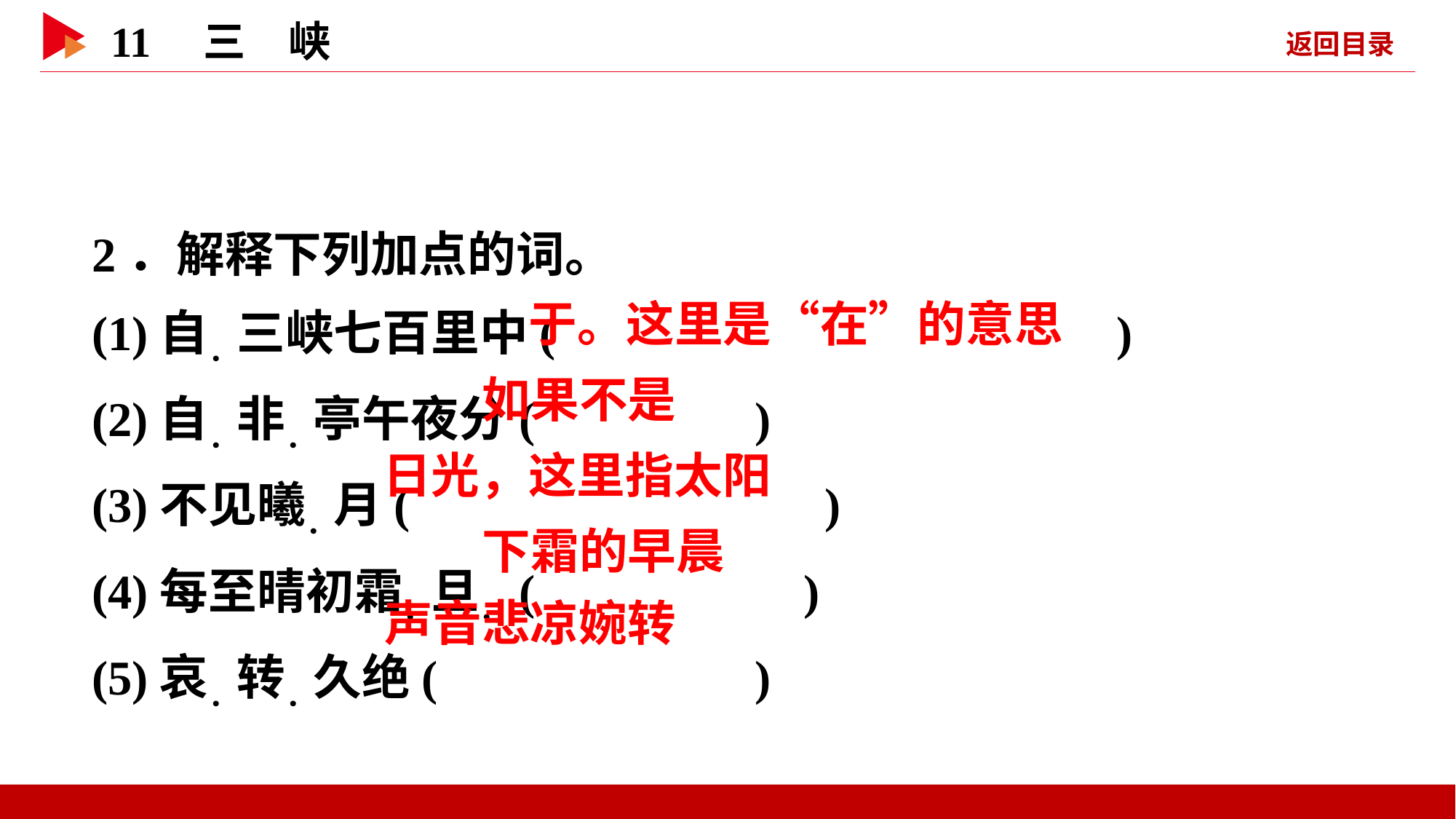

2．解释下列加点的词。
(1)自．三峡七百里中(                                              )
(2)自．非．亭午夜分(                  )
(3)不见曦．月(                                  )
(4)每至晴初霜．旦．(                      )
(5)哀．转．久绝(                          )
 于。这里是“在”的意思
 如果不是
 日光，这里指太阳
 下霜的早晨
 声音悲凉婉转